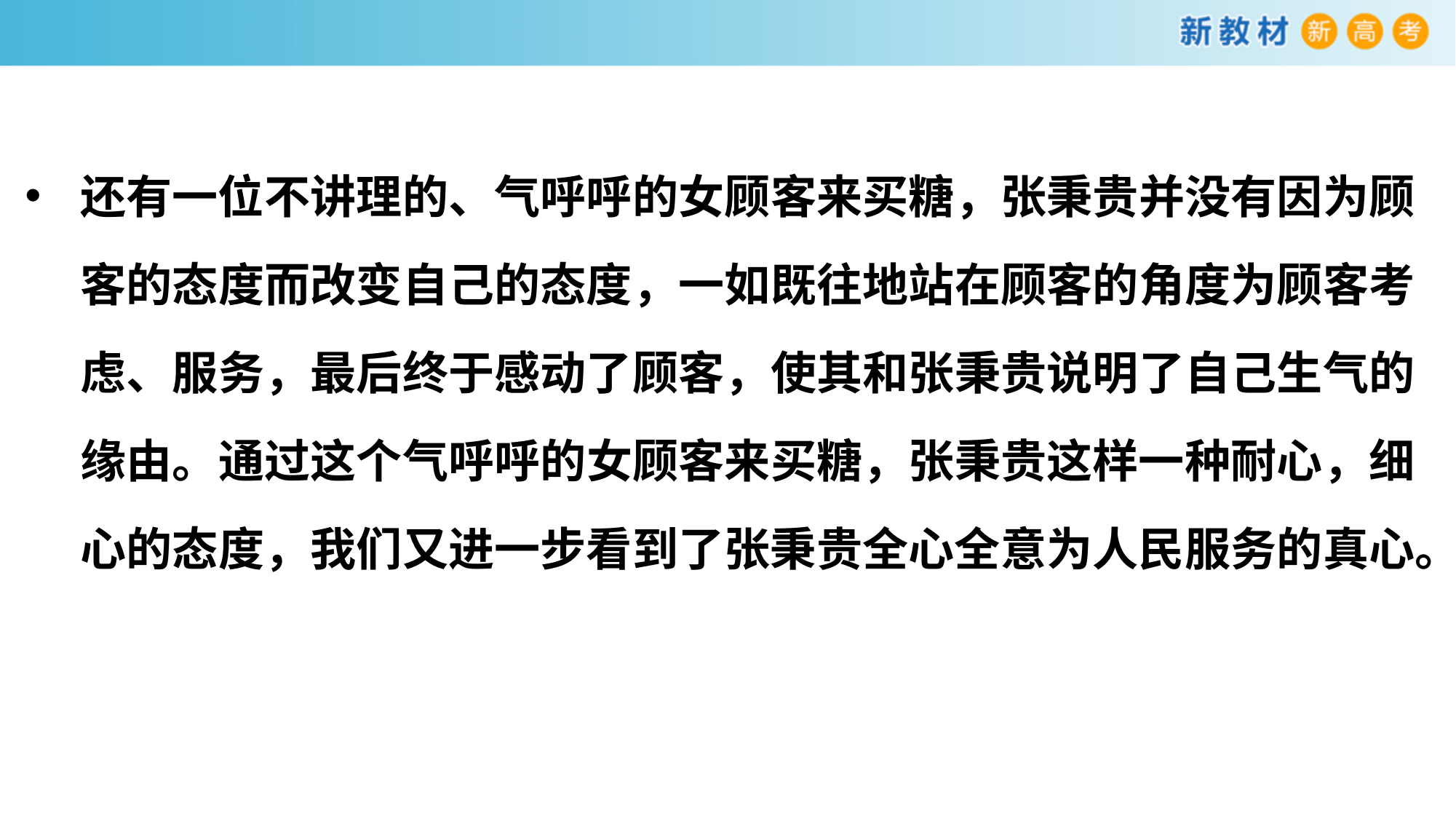

还有一位不讲理的、气呼呼的女顾客来买糖，张秉贵并没有因为顾客的态度而改变自己的态度，一如既往地站在顾客的角度为顾客考虑、服务，最后终于感动了顾客，使其和张秉贵说明了自己生气的缘由。通过这个气呼呼的女顾客来买糖，张秉贵这样一种耐心，细心的态度，我们又进一步看到了张秉贵全心全意为人民服务的真心。